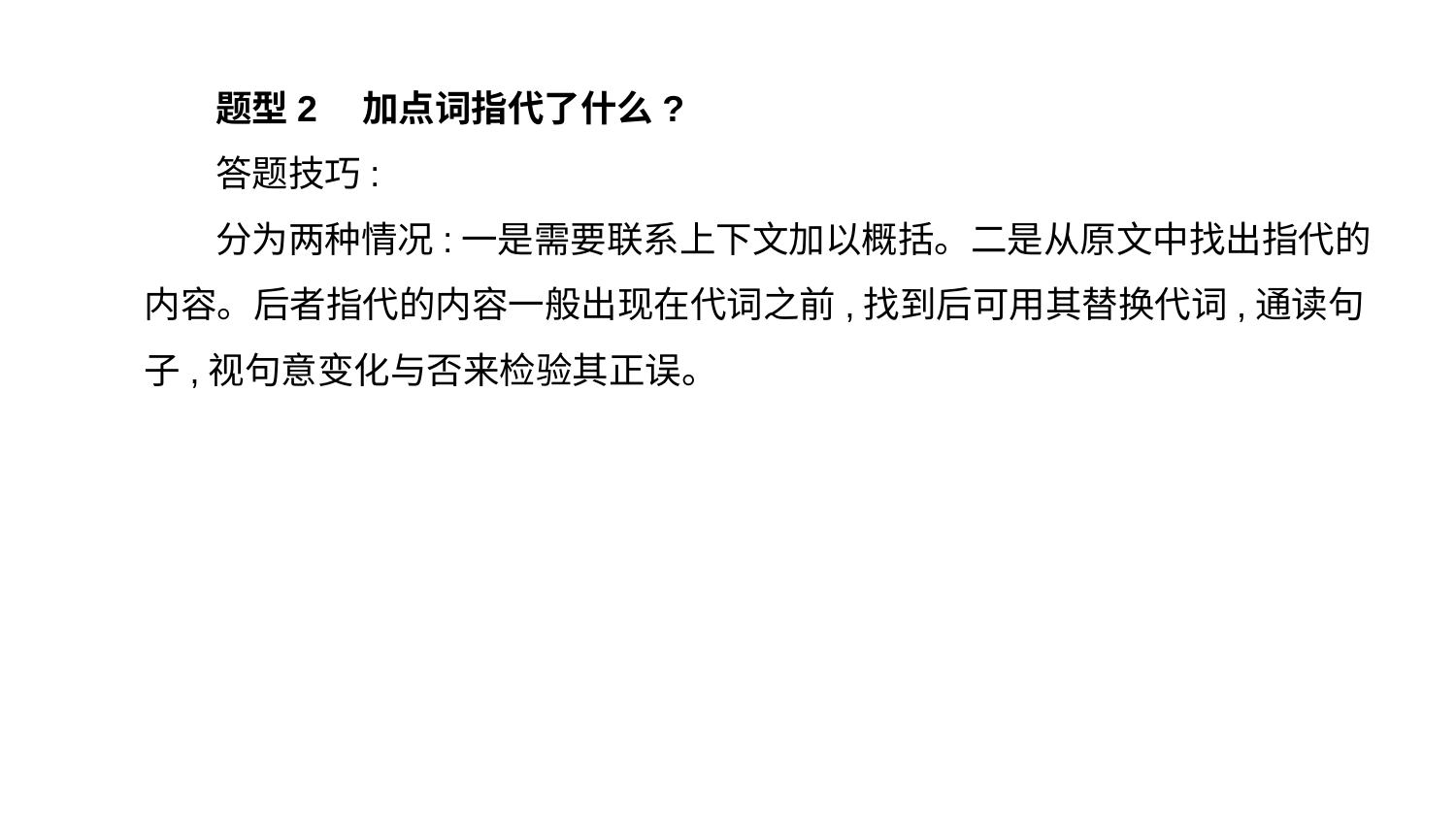

题型2　加点词指代了什么?
答题技巧:
分为两种情况:一是需要联系上下文加以概括。二是从原文中找出指代的内容。后者指代的内容一般出现在代词之前,找到后可用其替换代词,通读句子,视句意变化与否来检验其正误。